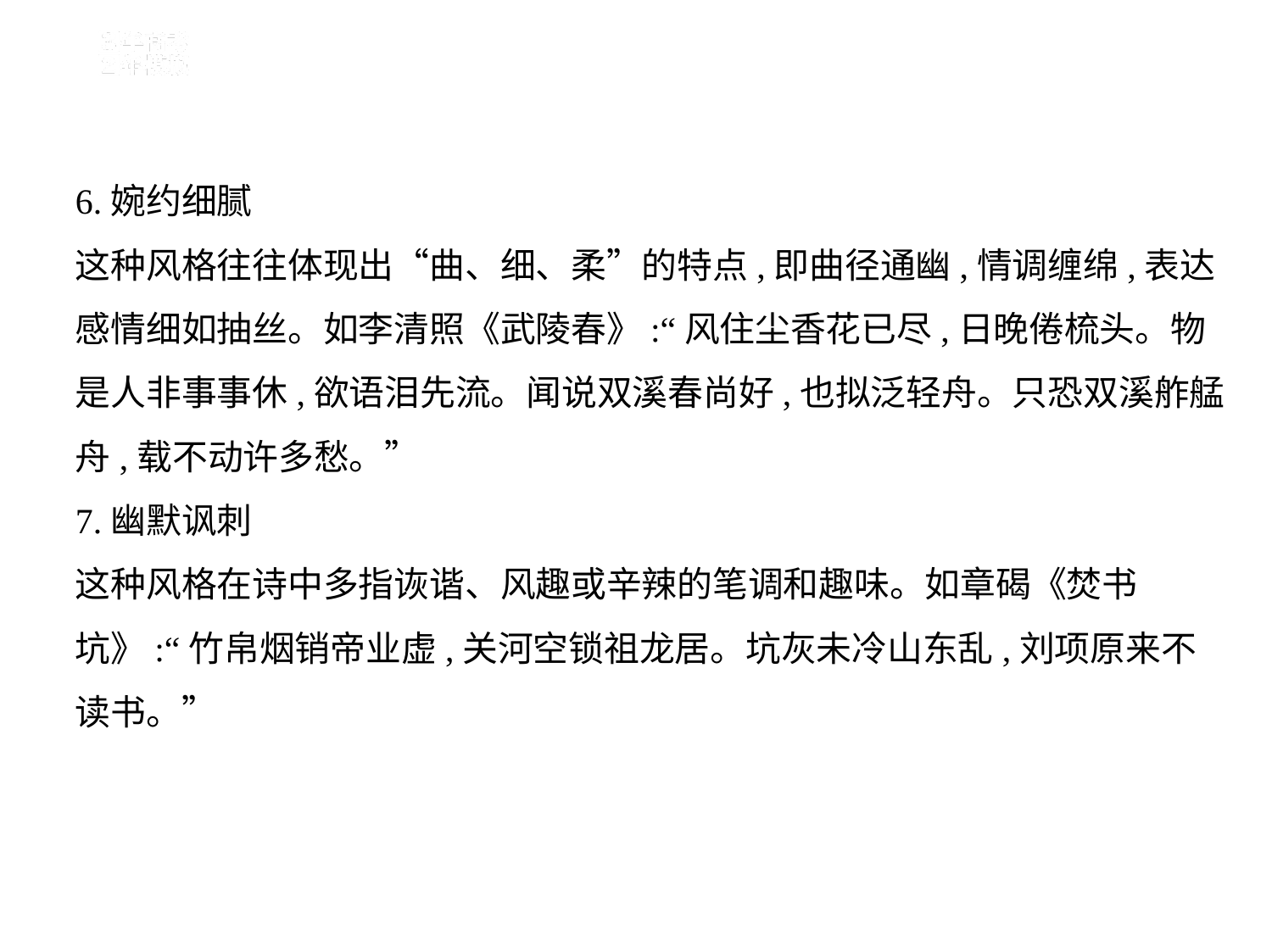

6.婉约细腻
这种风格往往体现出“曲、细、柔”的特点,即曲径通幽,情调缠绵,表达
感情细如抽丝。如李清照《武陵春》:“风住尘香花已尽,日晚倦梳头。物
是人非事事休,欲语泪先流。闻说双溪春尚好,也拟泛轻舟。只恐双溪舴艋
舟,载不动许多愁。”
7.幽默讽刺
这种风格在诗中多指诙谐、风趣或辛辣的笔调和趣味。如章碣《焚书
坑》:“竹帛烟销帝业虚,关河空锁祖龙居。坑灰未冷山东乱,刘项原来不
读书。”